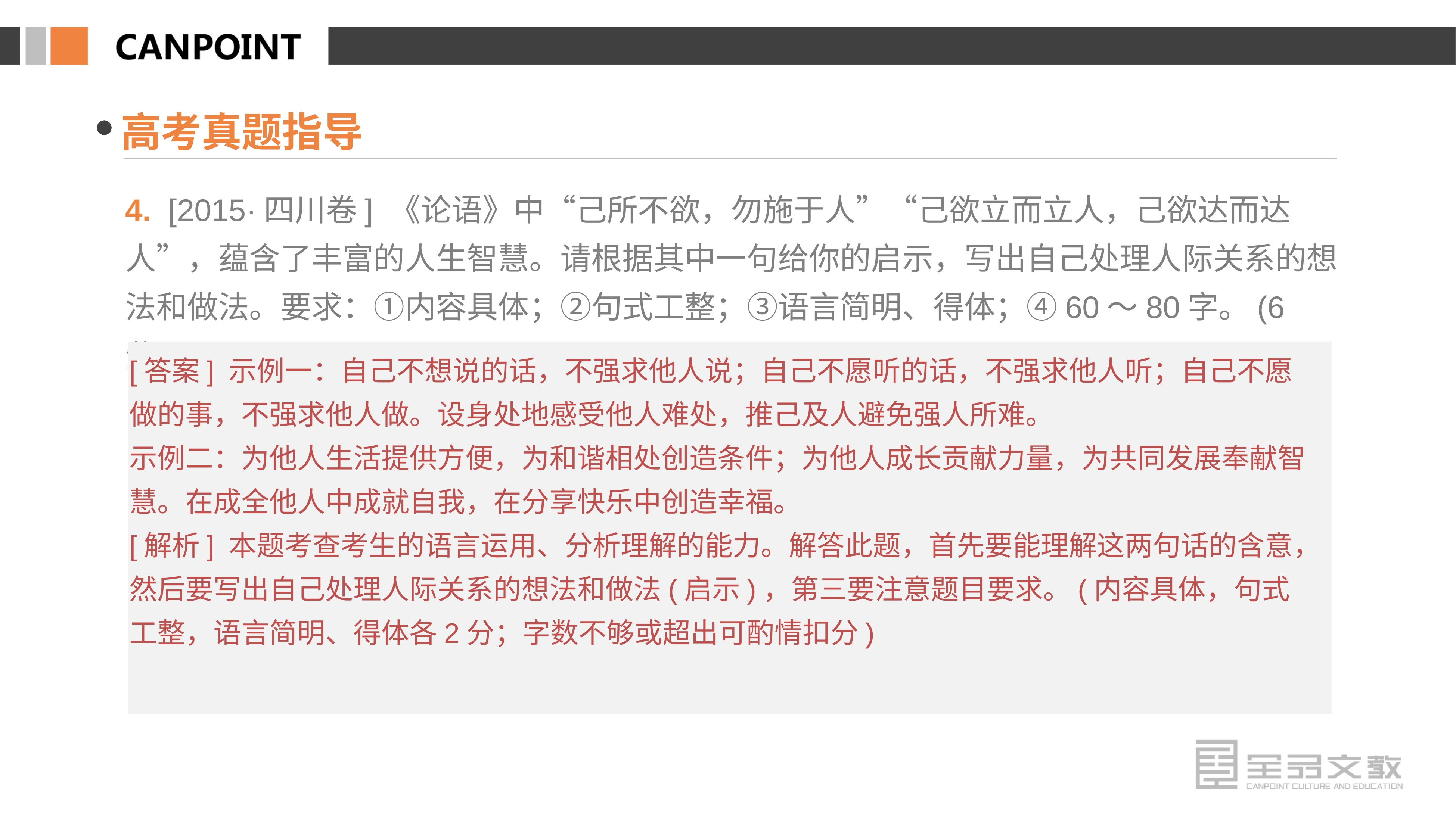

高考真题指导

4.  [2015·四川卷] 《论语》中“己所不欲，勿施于人”“己欲立而立人，己欲达而达人”，蕴含了丰富的人生智慧。请根据其中一句给你的启示，写出自己处理人际关系的想法和做法。要求：①内容具体；②句式工整；③语言简明、得体；④60～80字。(6分)
[答案] 示例一：自己不想说的话，不强求他人说；自己不愿听的话，不强求他人听；自己不愿做的事，不强求他人做。设身处地感受他人难处，推己及人避免强人所难。
示例二：为他人生活提供方便，为和谐相处创造条件；为他人成长贡献力量，为共同发展奉献智慧。在成全他人中成就自我，在分享快乐中创造幸福。
[解析] 本题考查考生的语言运用、分析理解的能力。解答此题，首先要能理解这两句话的含意，然后要写出自己处理人际关系的想法和做法(启示)，第三要注意题目要求。(内容具体，句式工整，语言简明、得体各2分；字数不够或超出可酌情扣分)